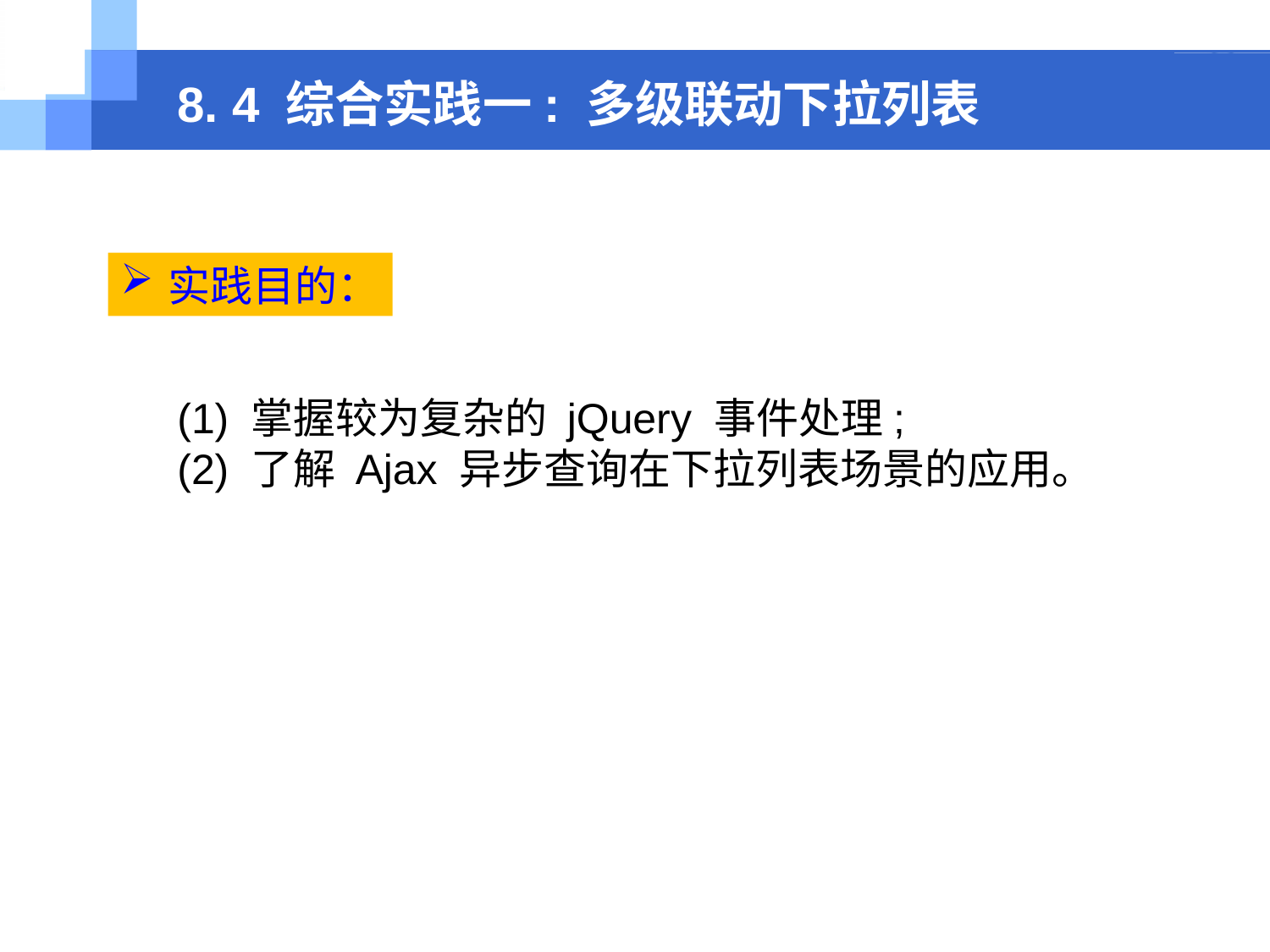

8. 4 综合实践一: 多级联动下拉列表
实践目的：
(1) 掌握较为复杂的 jQuery 事件处理;
(2) 了解 Ajax 异步查询在下拉列表场景的应用。